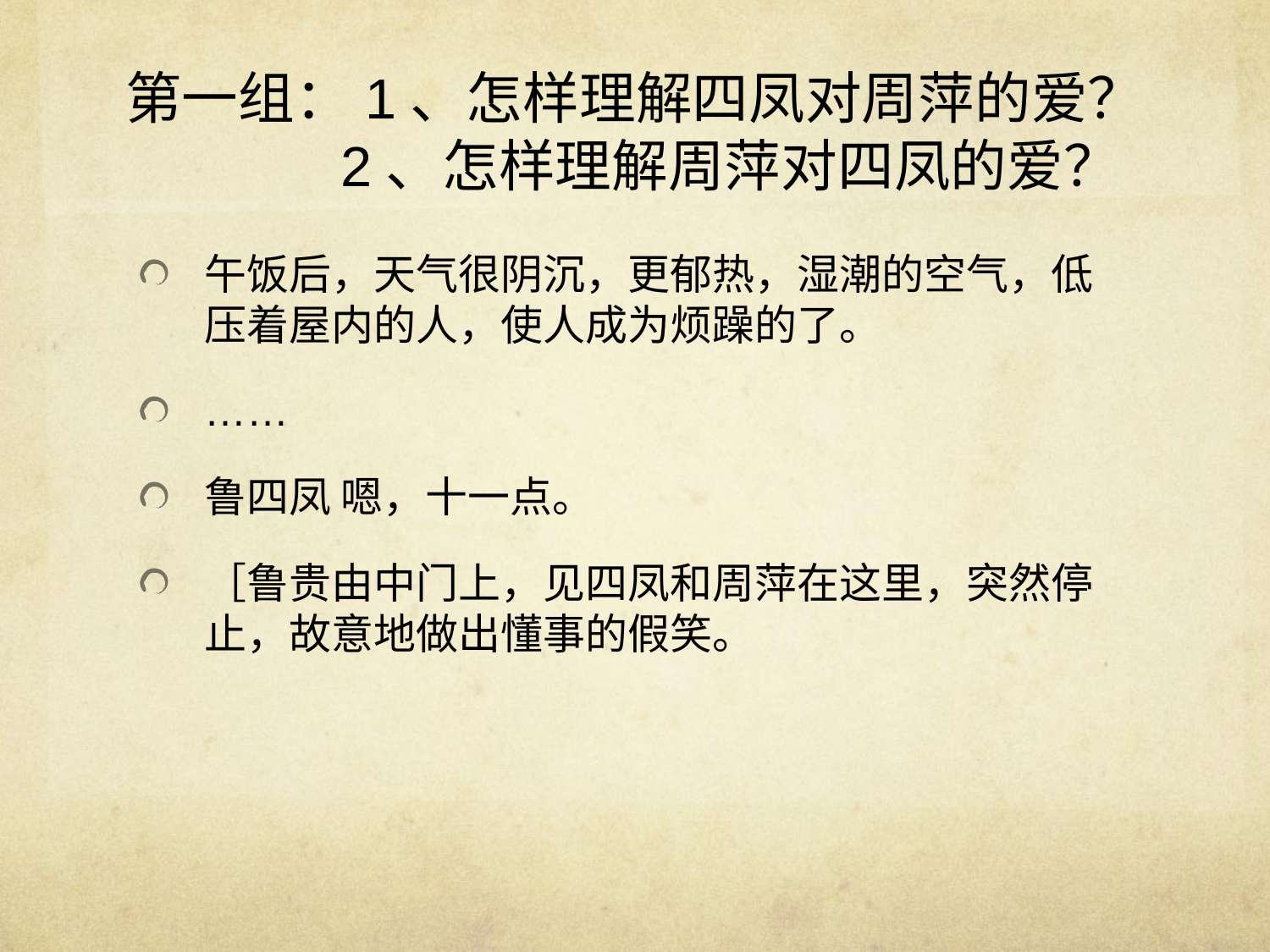

# 第一组：1、怎样理解四凤对周萍的爱？ 2、怎样理解周萍对四凤的爱？
午饭后，天气很阴沉，更郁热，湿潮的空气，低压着屋内的人，使人成为烦躁的了。
……
鲁四凤 嗯，十一点。
［鲁贵由中门上，见四凤和周萍在这里，突然停止，故意地做出懂事的假笑。